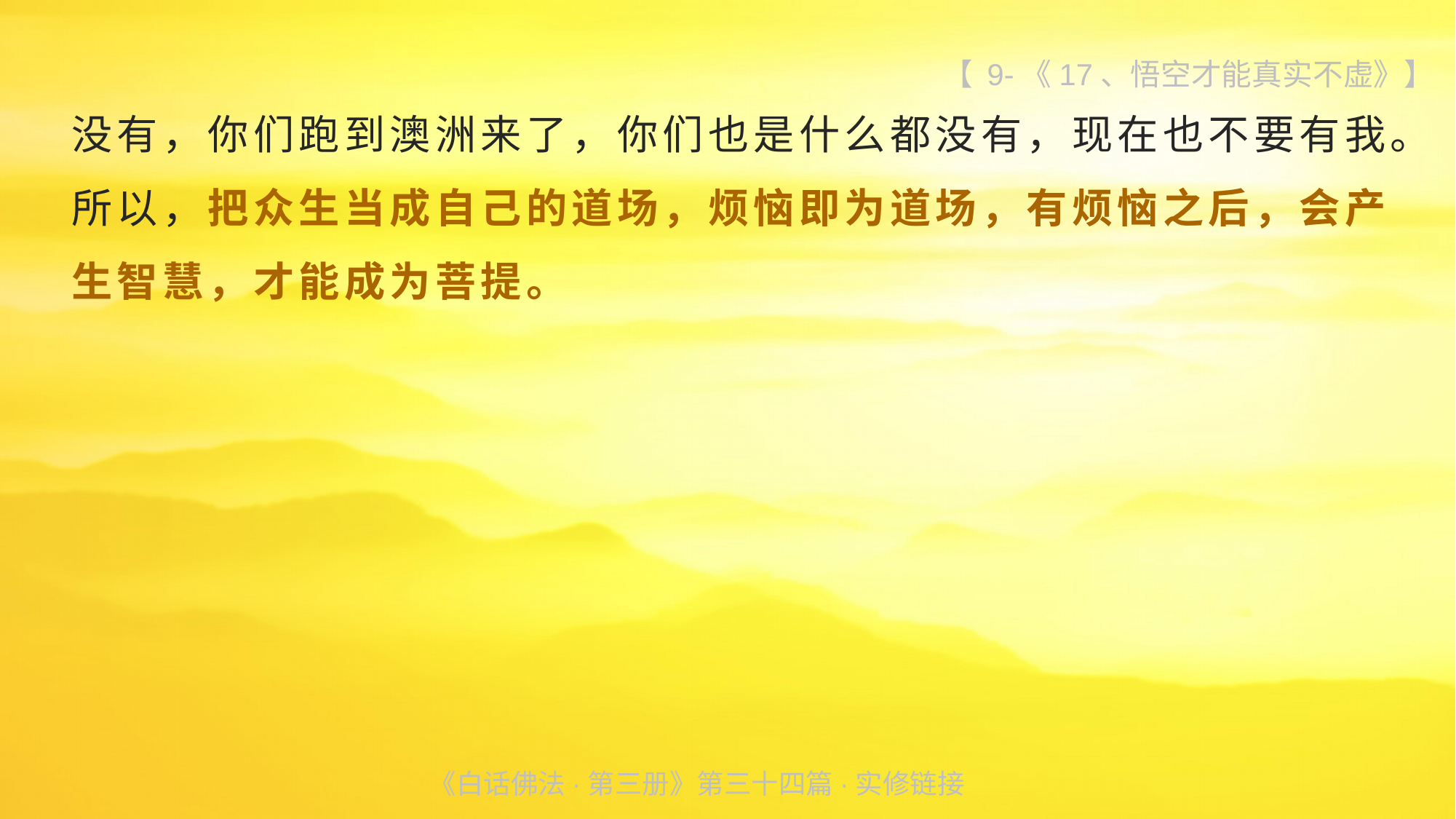

【 9-《17、悟空才能真实不虚》】
没有，你们跑到澳洲来了，你们也是什么都没有，现在也不要有我。所以，把众生当成自己的道场，烦恼即为道场，有烦恼之后，会产生智慧，才能成为菩提。
《白话佛法·第三册》第三十四篇·实修链接